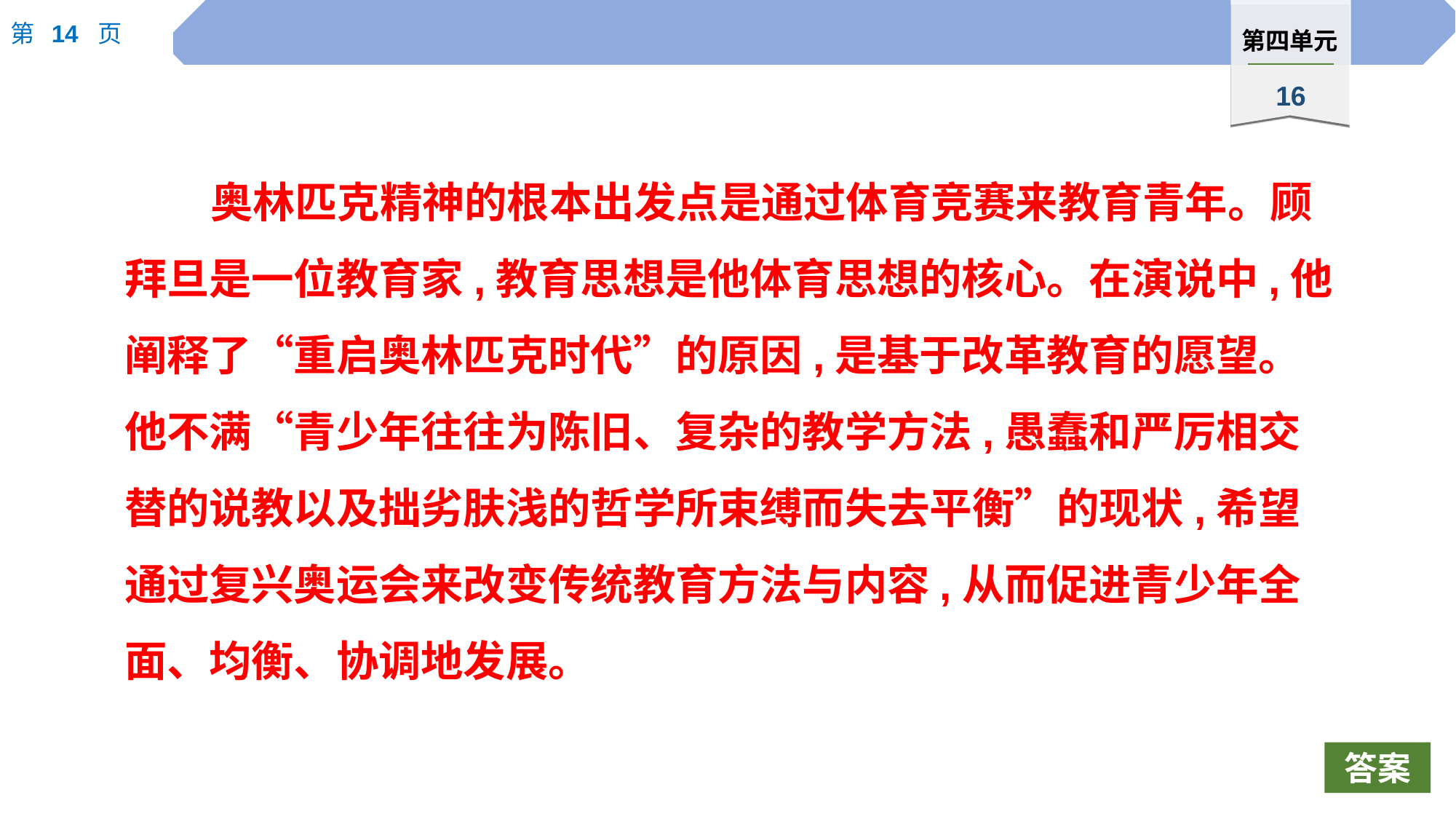

奥林匹克精神的根本出发点是通过体育竞赛来教育青年。顾拜旦是一位教育家,教育思想是他体育思想的核心。在演说中,他阐释了“重启奥林匹克时代”的原因,是基于改革教育的愿望。他不满“青少年往往为陈旧、复杂的教学方法,愚蠢和严厉相交替的说教以及拙劣肤浅的哲学所束缚而失去平衡”的现状,希望通过复兴奥运会来改变传统教育方法与内容,从而促进青少年全面、均衡、协调地发展。
答案